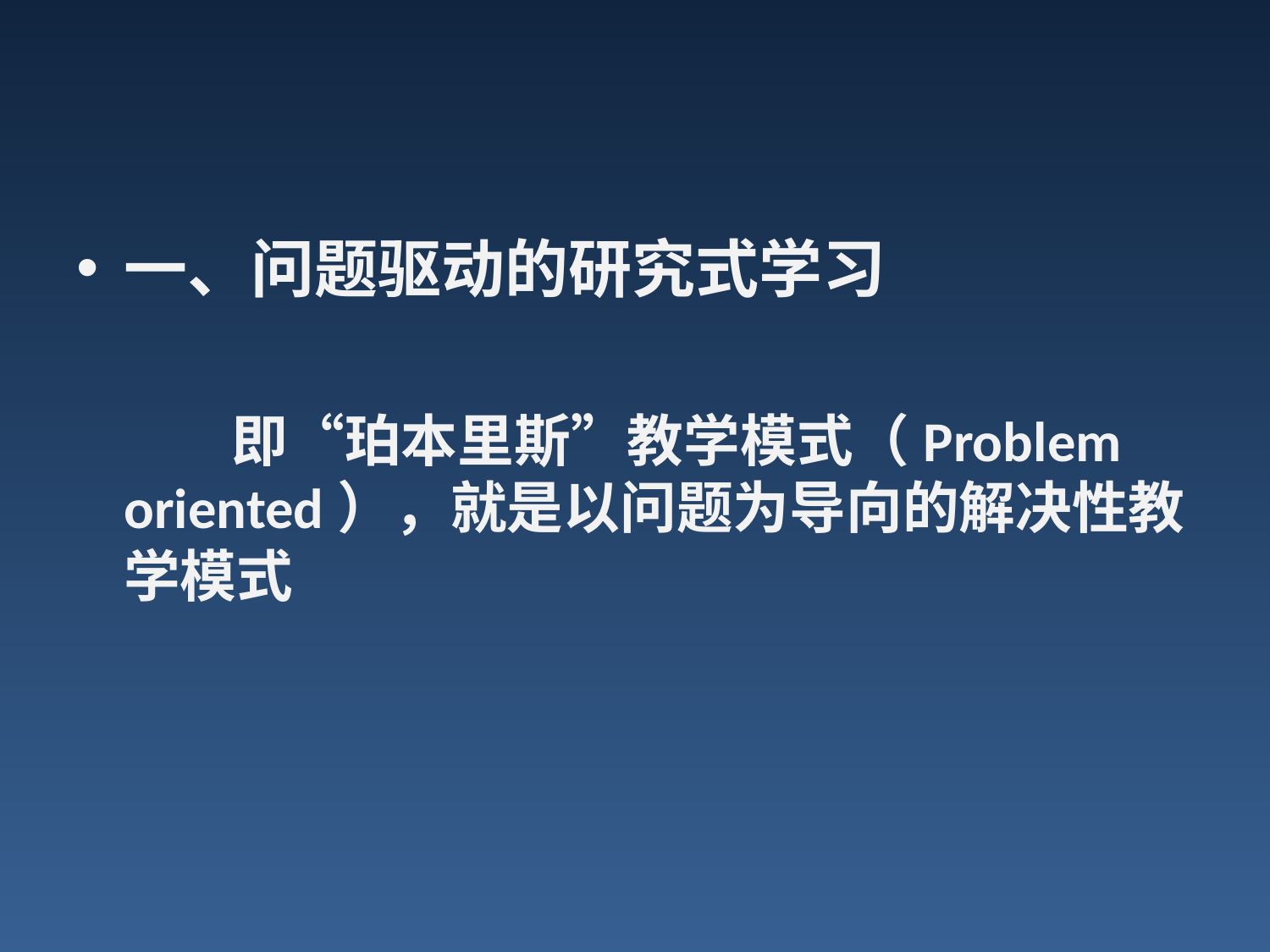

#
一、问题驱动的研究式学习

           即“珀本里斯”教学模式（Problem oriented），就是以问题为导向的解决性教学模式